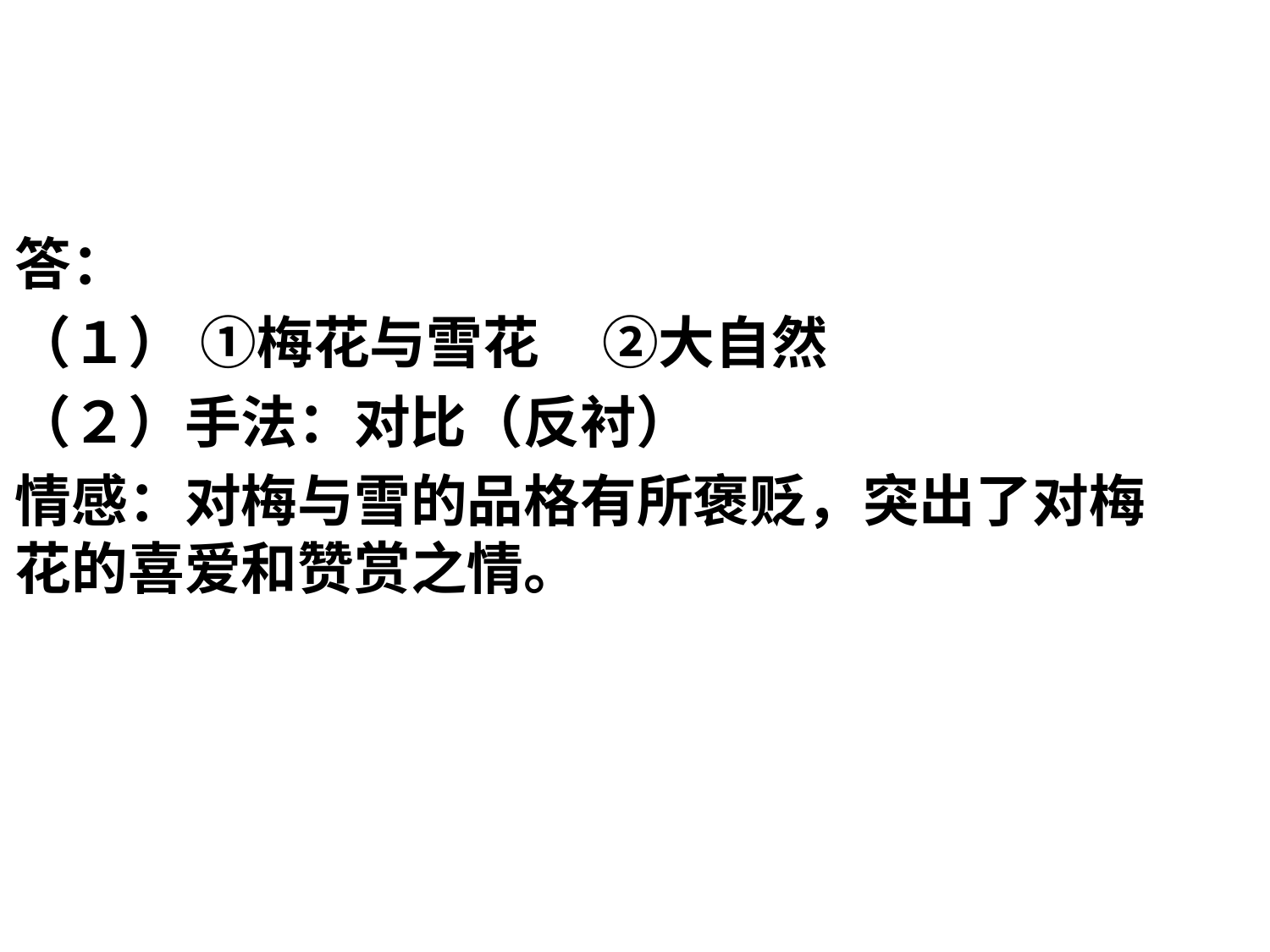

#
答：
（１） ①梅花与雪花    ②大自然
（２）手法：对比（反衬）
情感：对梅与雪的品格有所褒贬，突出了对梅花的喜爱和赞赏之情。